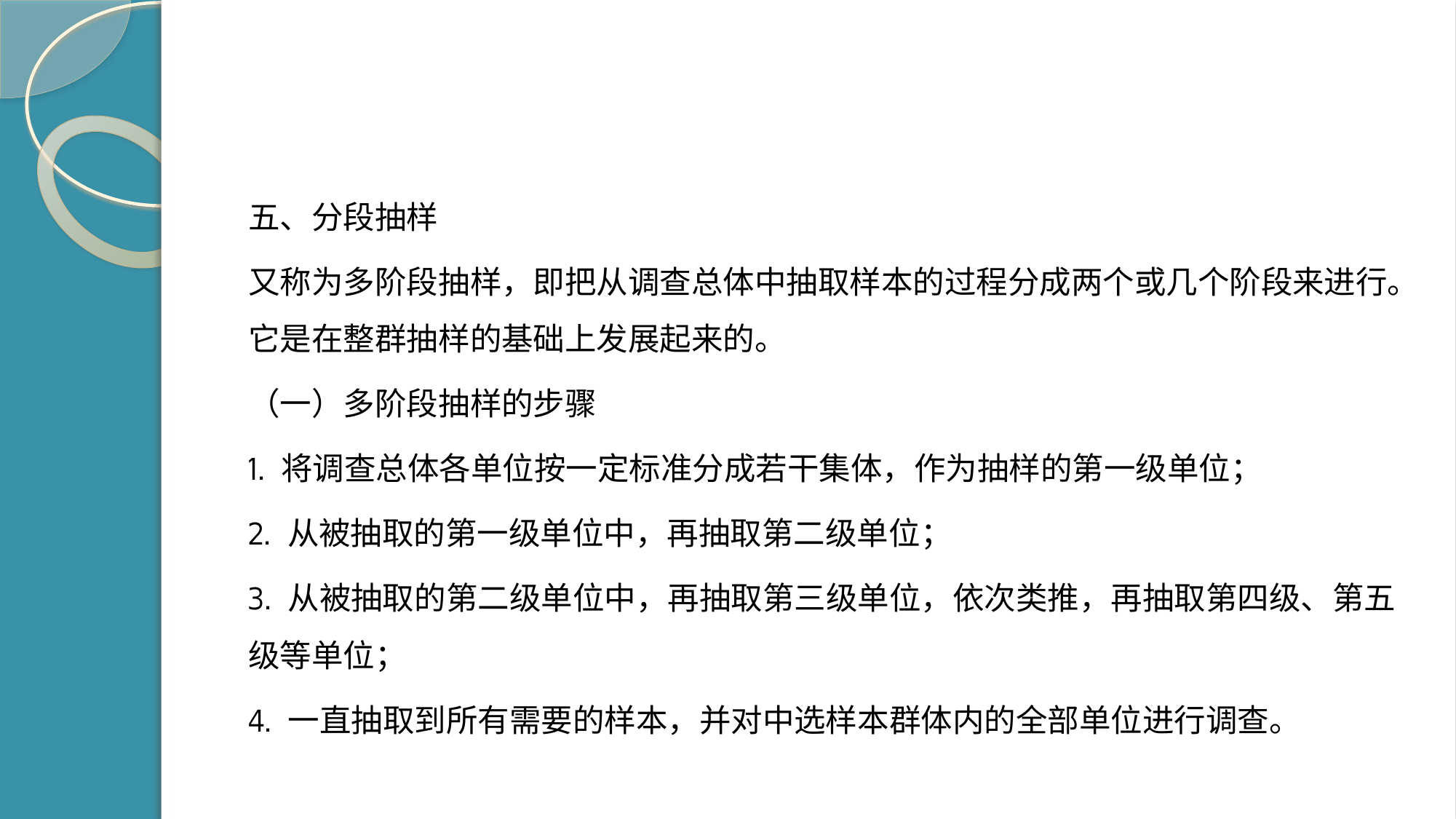

#
五、分段抽样
又称为多阶段抽样，即把从调查总体中抽取样本的过程分成两个或几个阶段来进行。它是在整群抽样的基础上发展起来的。
（一）多阶段抽样的步骤
1. 将调查总体各单位按一定标准分成若干集体，作为抽样的第一级单位；
2. 从被抽取的第一级单位中，再抽取第二级单位；
3. 从被抽取的第二级单位中，再抽取第三级单位，依次类推，再抽取第四级、第五级等单位；
4. 一直抽取到所有需要的样本，并对中选样本群体内的全部单位进行调查。